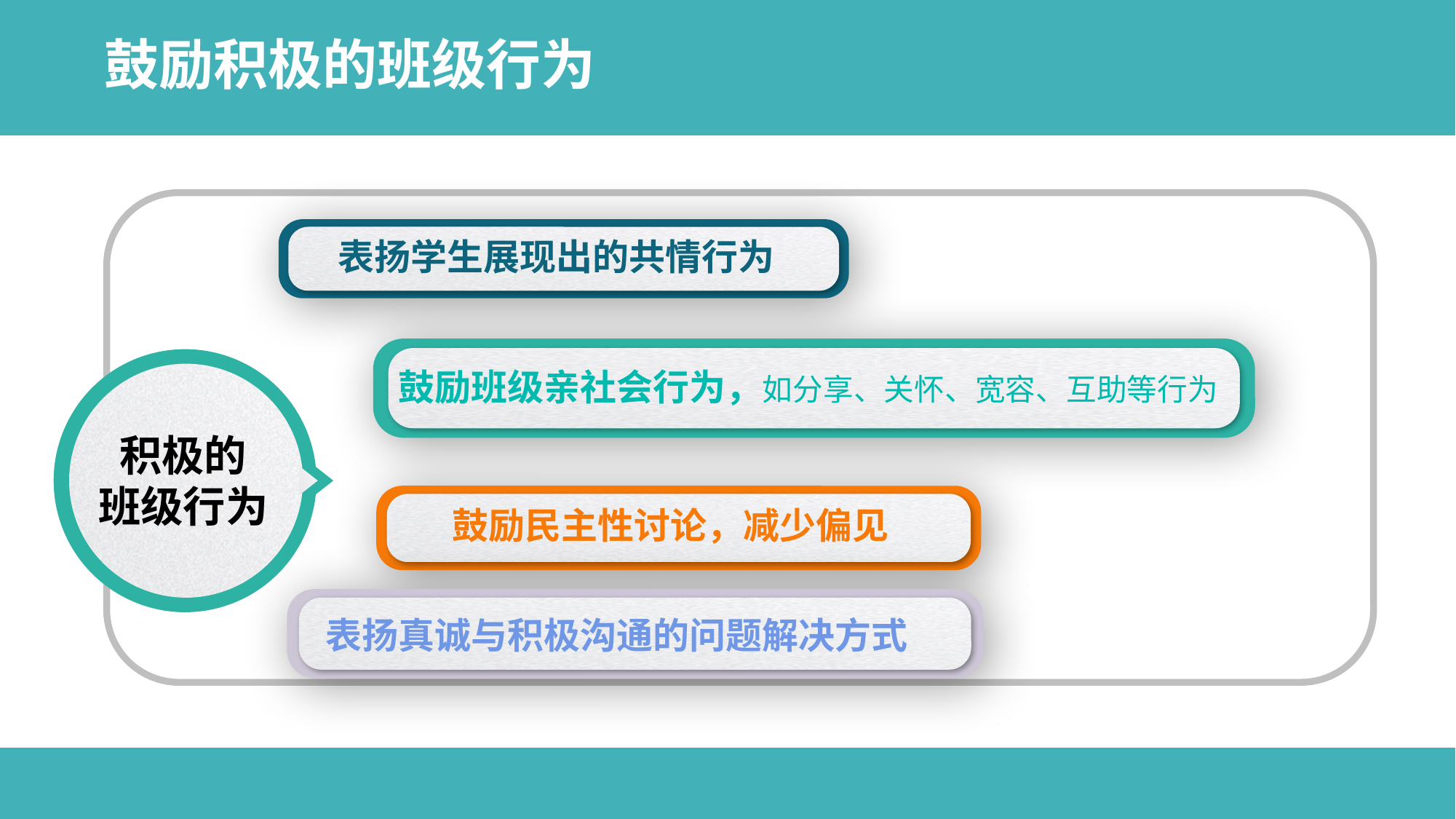

鼓励积极的班级行为

表扬学生展现出的共情行为

鼓励班级亲社会行为，如分享、关怀、宽容、互助等行为
积极的
班级行为

鼓励民主性讨论，减少偏见

表扬真诚与积极沟通的问题解决方式